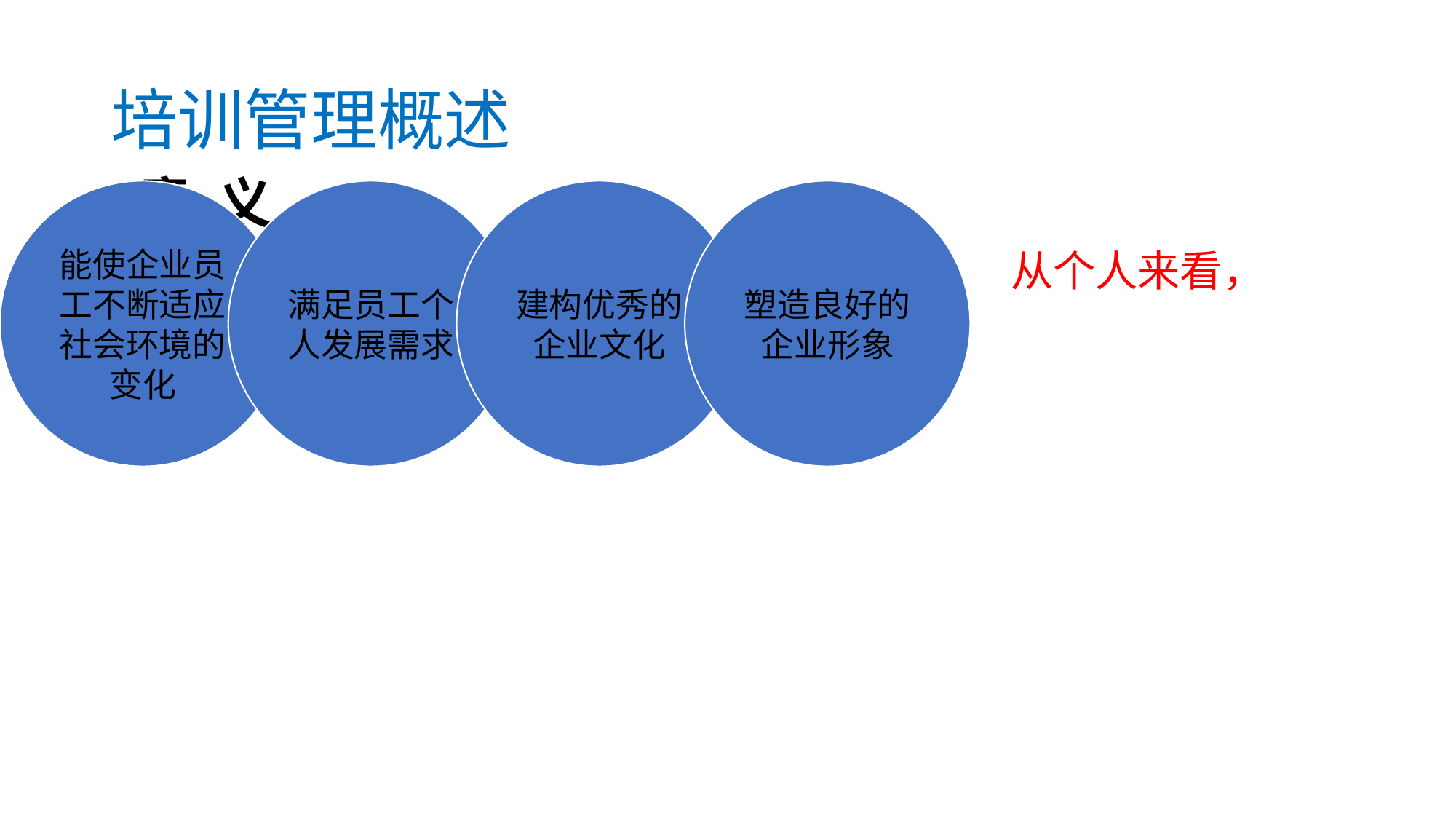

# 培训管理概述
意  义
          从长期来看， 短期来看，  从职位来看，  从个人来看，
能使企业员工不断适应社会环境的变化
满足员工个人发展需求
建构优秀的企业文化
塑造良好的企业形象